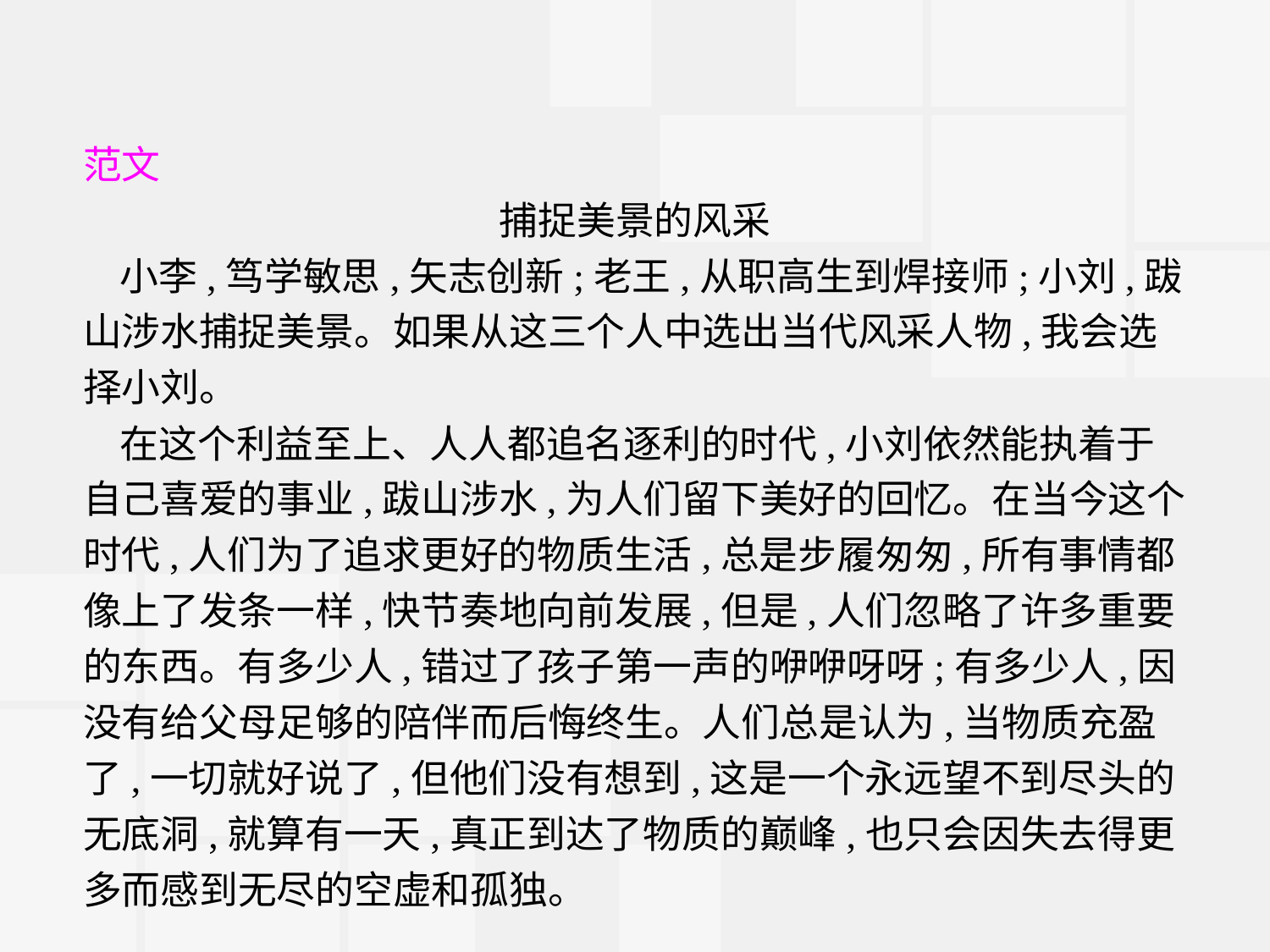

范文
捕捉美景的风采
小李,笃学敏思,矢志创新;老王,从职高生到焊接师;小刘,跋山涉水捕捉美景。如果从这三个人中选出当代风采人物,我会选择小刘。
在这个利益至上、人人都追名逐利的时代,小刘依然能执着于自己喜爱的事业,跋山涉水,为人们留下美好的回忆。在当今这个时代,人们为了追求更好的物质生活,总是步履匆匆,所有事情都像上了发条一样,快节奏地向前发展,但是,人们忽略了许多重要的东西。有多少人,错过了孩子第一声的咿咿呀呀;有多少人,因没有给父母足够的陪伴而后悔终生。人们总是认为,当物质充盈了,一切就好说了,但他们没有想到,这是一个永远望不到尽头的无底洞,就算有一天,真正到达了物质的巅峰,也只会因失去得更多而感到无尽的空虚和孤独。